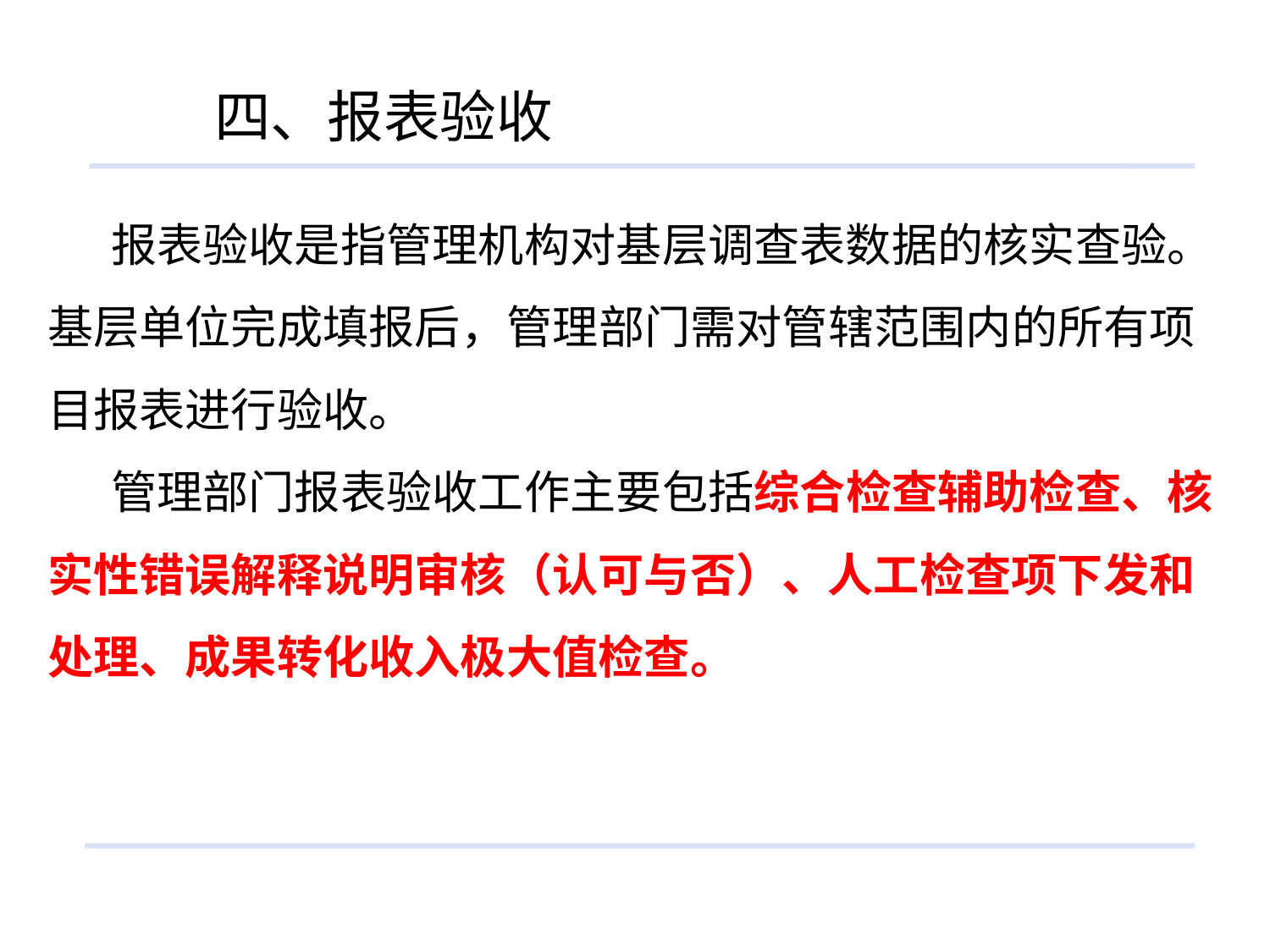

四、报表验收

报表验收是指管理机构对基层调查表数据的核实查验。基层单位完成填报后，管理部门需对管辖范围内的所有项目报表进行验收。
管理部门报表验收工作主要包括综合检查辅助检查、核实性错误解释说明审核（认可与否）、人工检查项下发和处理、成果转化收入极大值检查。